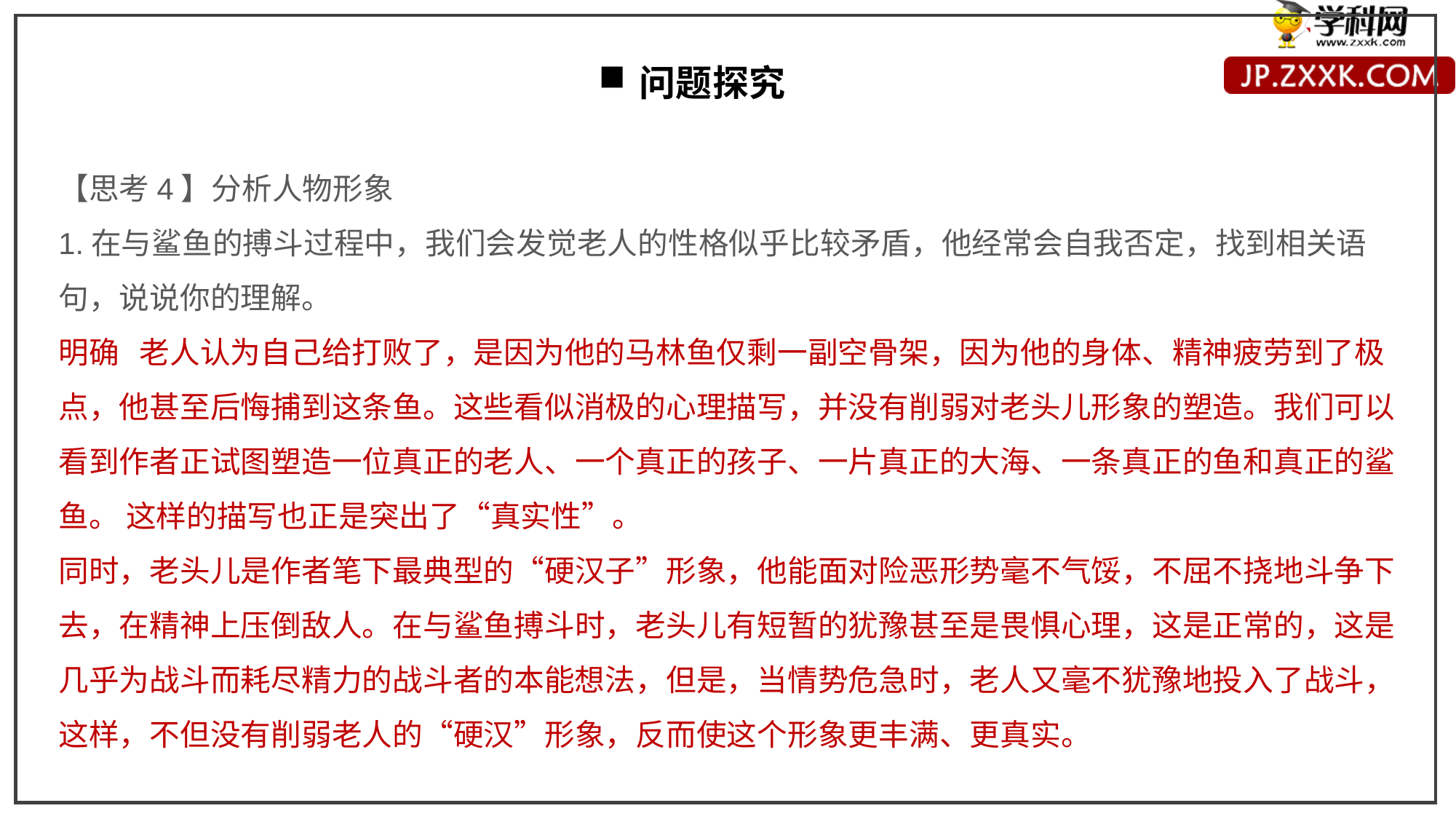

问题探究
【思考4】分析人物形象
1.在与鲨鱼的搏斗过程中，我们会发觉老人的性格似乎比较矛盾，他经常会自我否定，找到相关语句，说说你的理解。
明确   老人认为自己给打败了，是因为他的马林鱼仅剩一副空骨架，因为他的身体、精神疲劳到了极点，他甚至后悔捕到这条鱼。这些看似消极的心理描写，并没有削弱对老头儿形象的塑造。我们可以看到作者正试图塑造一位真正的老人、一个真正的孩子、一片真正的大海、一条真正的鱼和真正的鲨鱼。 这样的描写也正是突出了“真实性”。
同时，老头儿是作者笔下最典型的“硬汉子”形象，他能面对险恶形势毫不气馁，不屈不挠地斗争下去，在精神上压倒敌人。在与鲨鱼搏斗时，老头儿有短暂的犹豫甚至是畏惧心理，这是正常的，这是几乎为战斗而耗尽精力的战斗者的本能想法，但是，当情势危急时，老人又毫不犹豫地投入了战斗，这样，不但没有削弱老人的“硬汉”形象，反而使这个形象更丰满、更真实。